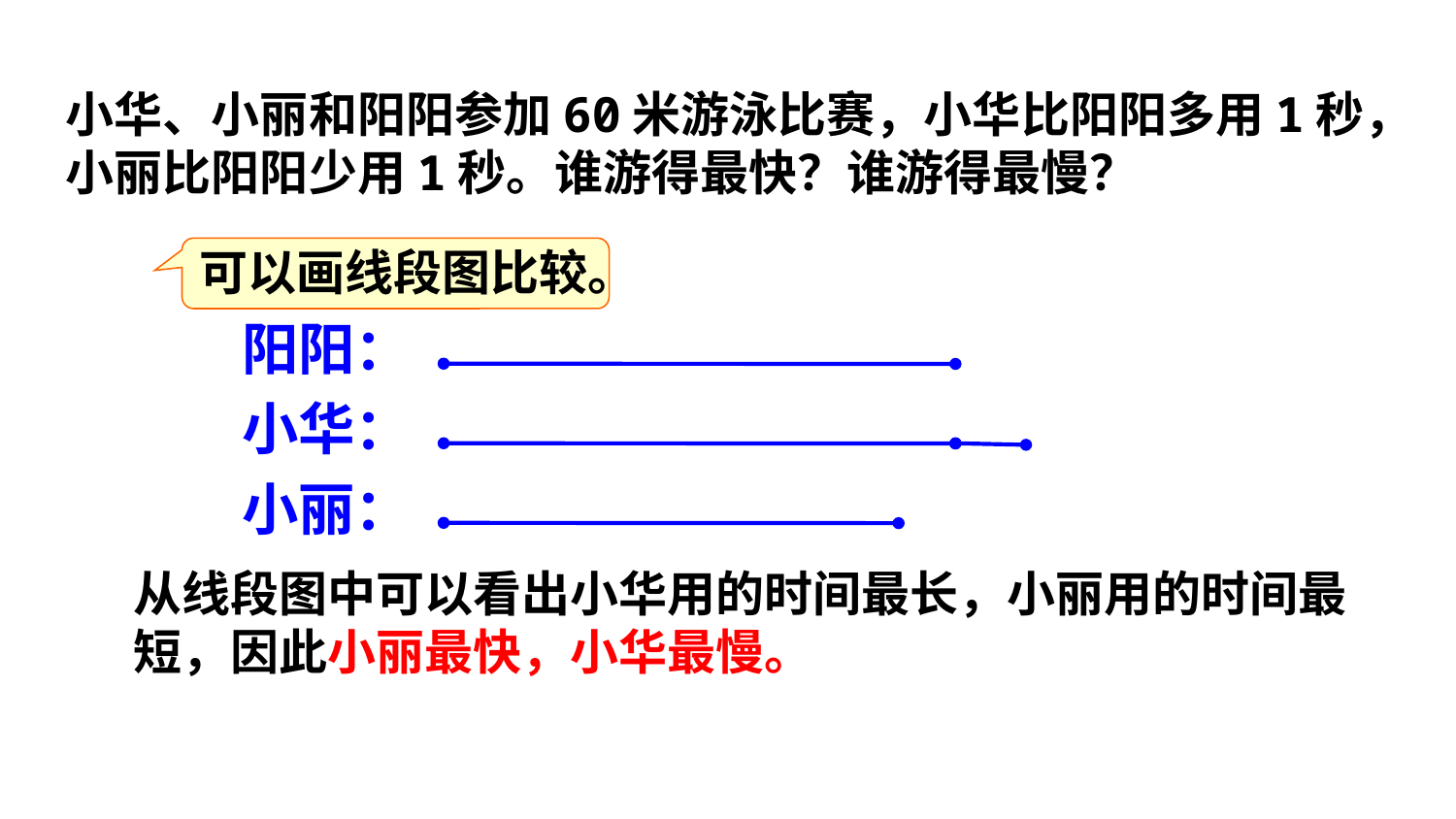

小华、小丽和阳阳参加60米游泳比赛，小华比阳阳多用1秒，小丽比阳阳少用1秒。谁游得最快？谁游得最慢？
可以画线段图比较。
阳阳：
小华：
小丽：
从线段图中可以看出小华用的时间最长，小丽用的时间最短，因此小丽最快，小华最慢。